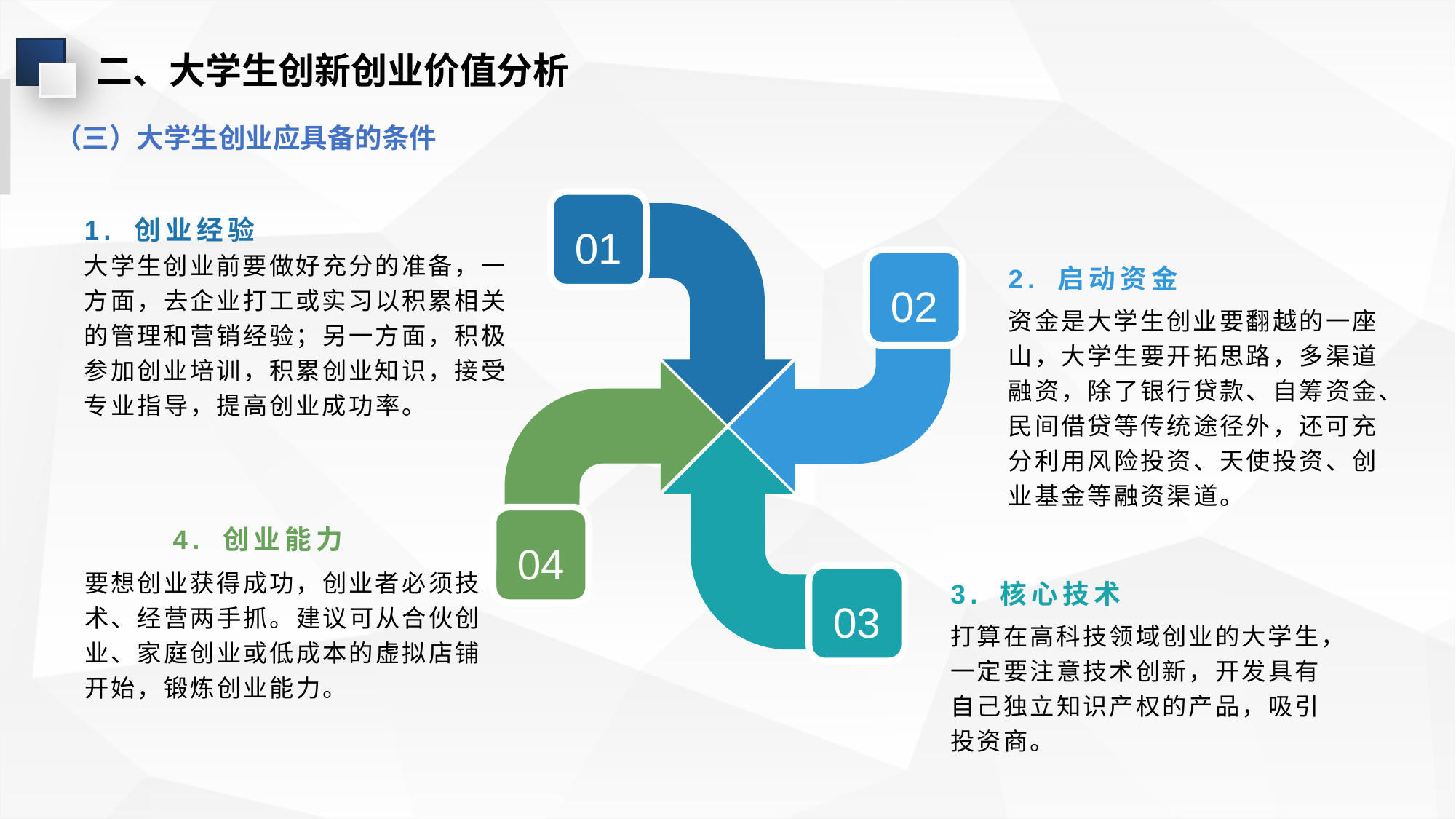

二、大学生创新创业价值分析

（三）大学生创业应具备的条件
01
1. 创业经验

大学生创业前要做好充分的准备，一方面，去企业打工或实习以积累相关的管理和营销经验；另一方面，积极参加创业培训，积累创业知识，接受专业指导，提高创业成功率。
02
2. 启动资金
资金是大学生创业要翻越的一座山，大学生要开拓思路，多渠道融资，除了银行贷款、自筹资金、民间借贷等传统途径外，还可充分利用风险投资、天使投资、创业基金等融资渠道。

04
4. 创业能力
要想创业获得成功，创业者必须技术、经营两手抓。建议可从合伙创业、家庭创业或低成本的虚拟店铺开始，锻炼创业能力。
3. 核心技术
03
打算在高科技领域创业的大学生，一定要注意技术创新，开发具有自己独立知识产权的产品，吸引投资商。